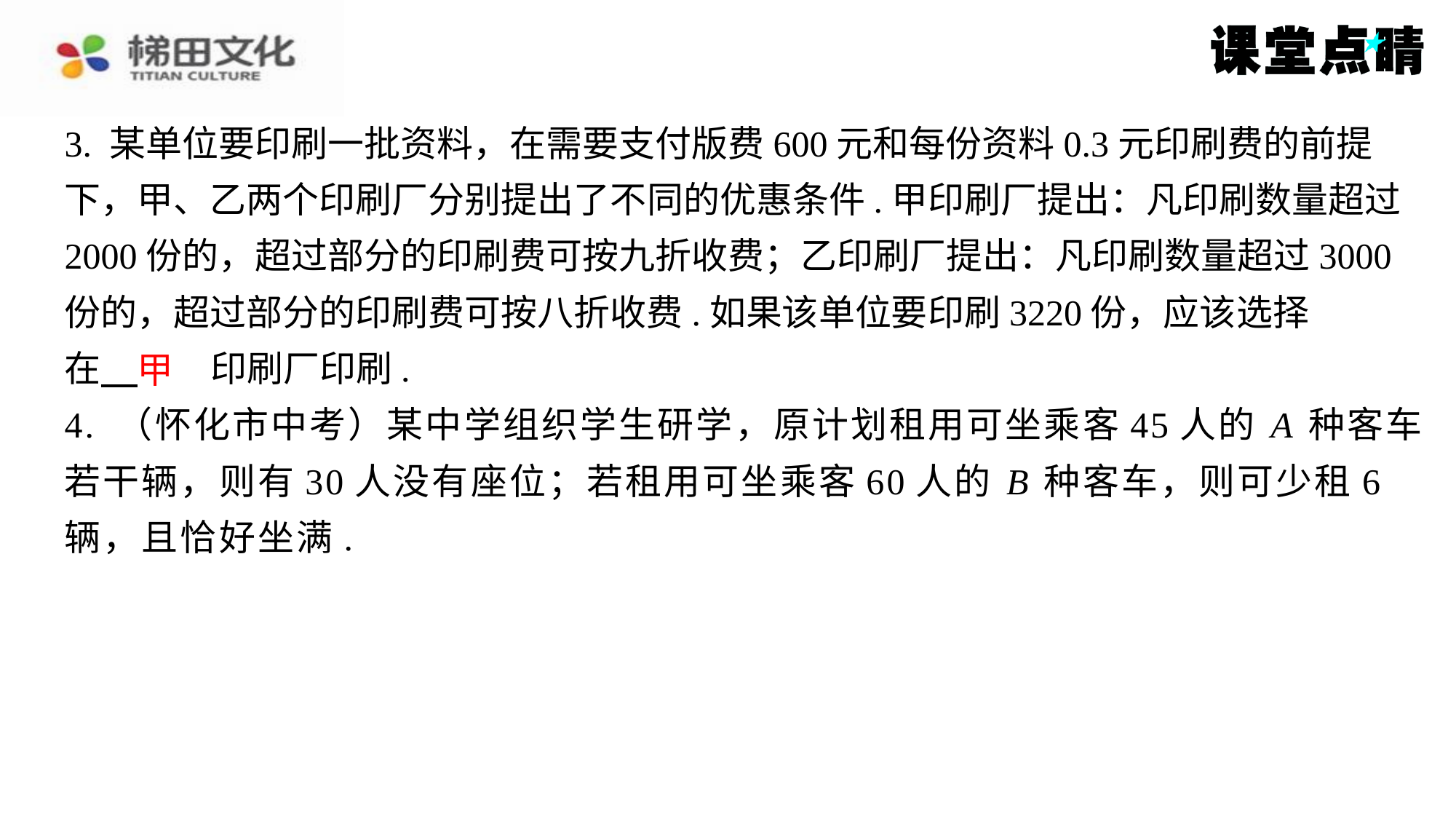

3. 某单位要印刷一批资料，在需要支付版费600元和每份资料0.3元印刷费的前提
下，甲、乙两个印刷厂分别提出了不同的优惠条件.甲印刷厂提出：凡印刷数量超过
2000份的，超过部分的印刷费可按九折收费；乙印刷厂提出：凡印刷数量超过3000
份的，超过部分的印刷费可按八折收费.如果该单位要印刷3220份，应该选择
在 　甲　印刷厂印刷.
4. （怀化市中考）某中学组织学生研学，原计划租用可坐乘客45人的 A 种客车
若干辆，则有30人没有座位；若租用可坐乘客60人的 B 种客车，则可少租6
辆，且恰好坐满.
甲